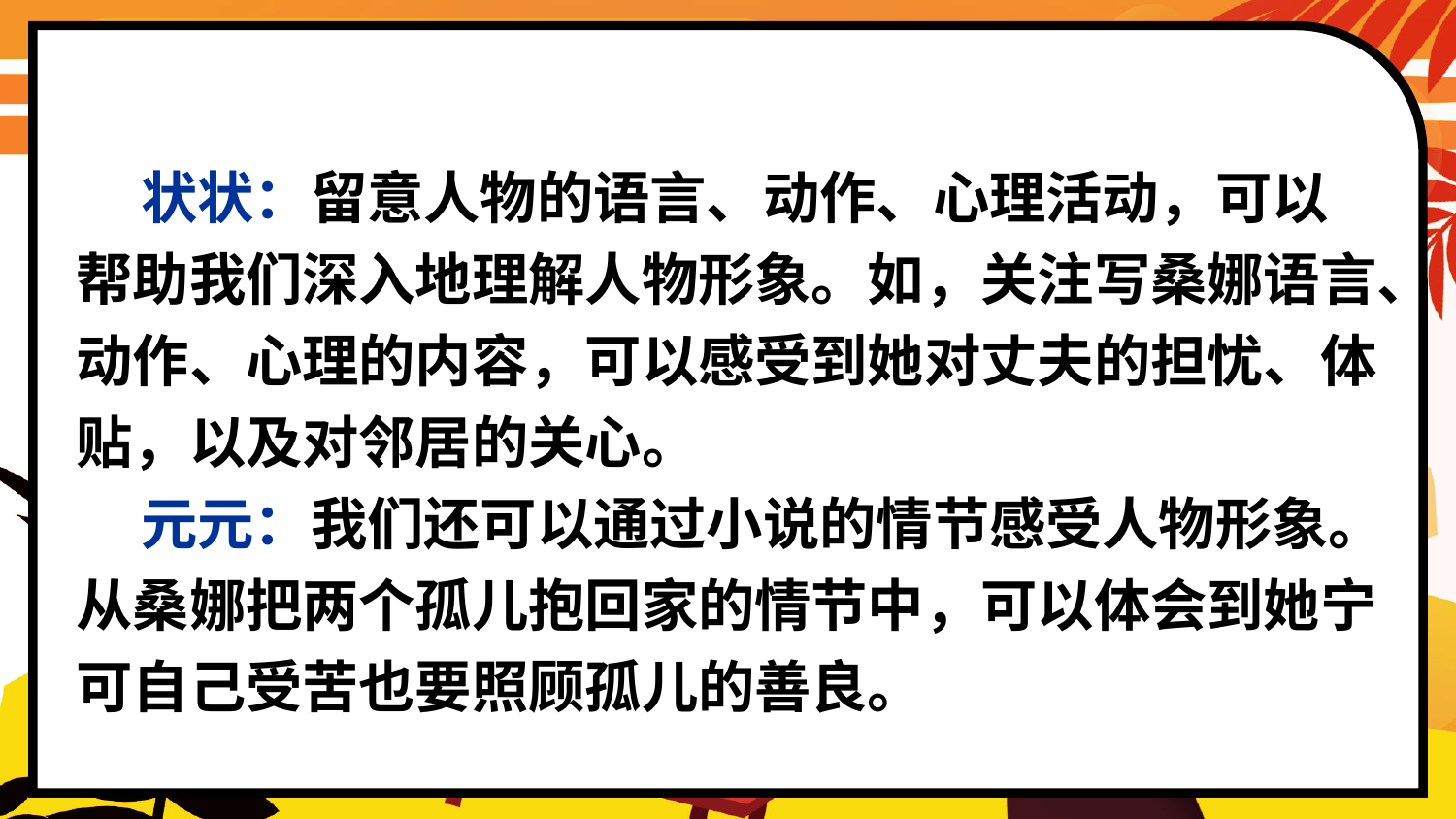

状状：留意人物的语言、动作、心理活动，可以帮助我们深入地理解人物形象。如，关注写桑娜语言、动作、心理的内容，可以感受到她对丈夫的担忧、体贴，以及对邻居的关心。
    元元：我们还可以通过小说的情节感受人物形象。从桑娜把两个孤儿抱回家的情节中，可以体会到她宁可自己受苦也要照顾孤儿的善良。